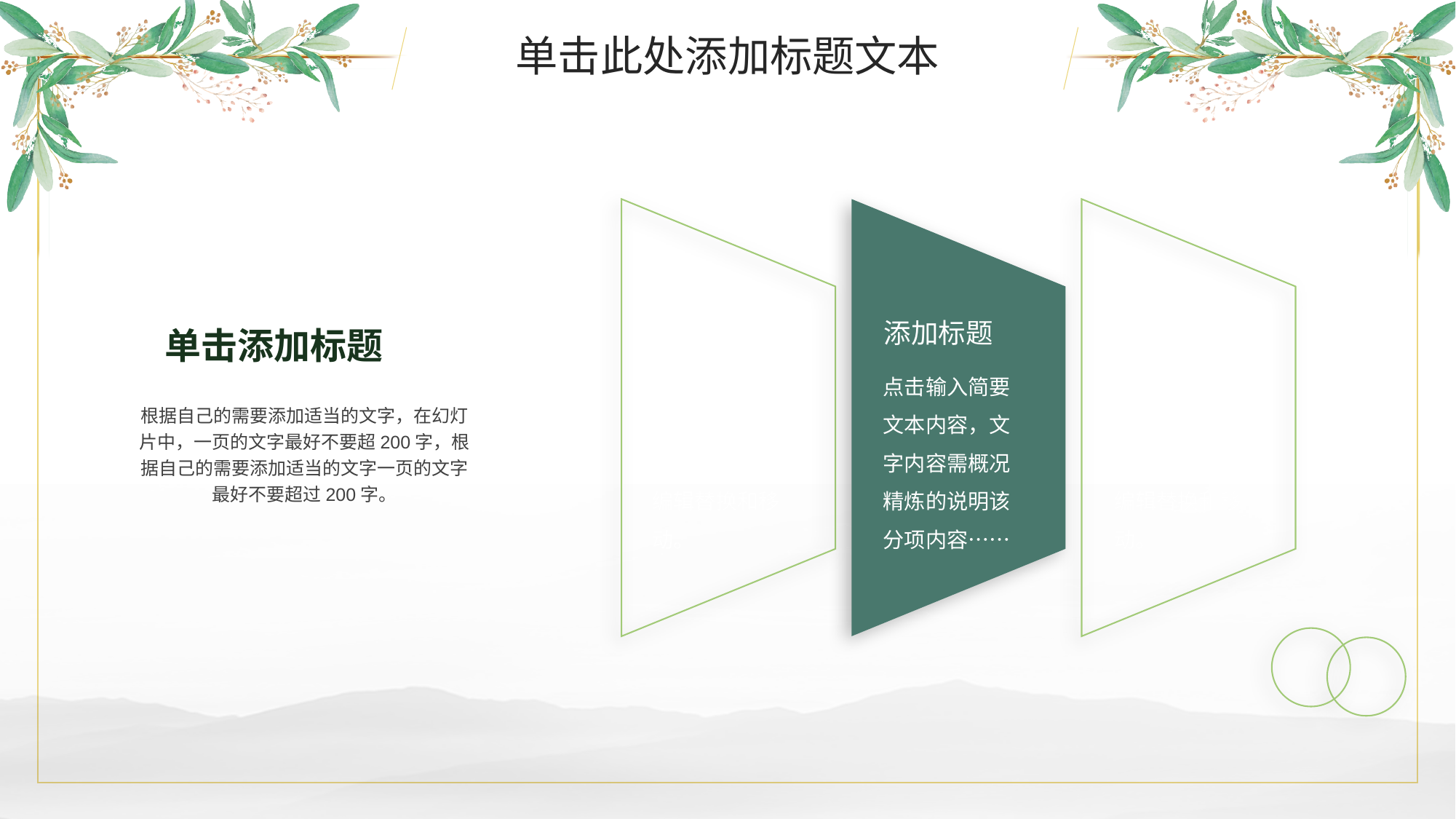

单击此处添加标题文本

添加标题
添加标题
添加标题
单击添加标题
本模板的所有素材和逻辑图表，均可自由编辑替换和移动。
点击输入简要文本内容，文字内容需概况精炼的说明该分项内容……
本模板的所有素材和逻辑图表，均可自由编辑替换和移动。
根据自己的需要添加适当的文字，在幻灯片中，一页的文字最好不要超200字，根据自己的需要添加适当的文字一页的文字最好不要超过200字。